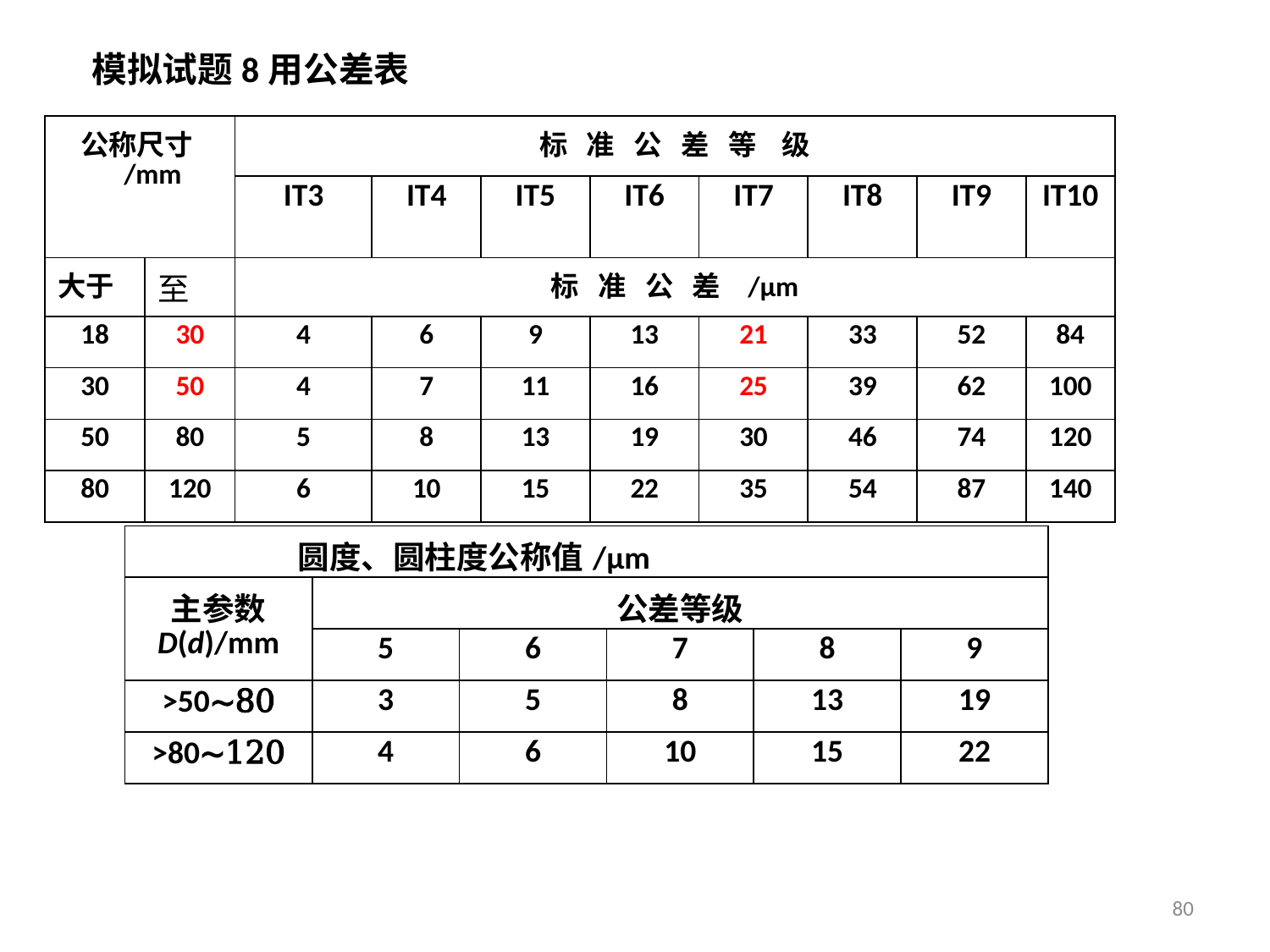

模拟试题8用公差表
| 公称尺寸 /mm |  | 标 准 公 差 等 级 |  |  |  |  |  |  |  |
| --- | --- | --- | --- | --- | --- | --- | --- | --- | --- |
|  |  | IT3 | IT4 | IT5 | IT6 | IT7 | IT8 | IT9 | IT10 |
| 大于 | 至 | 标 准 公 差 /μm |  |  |  |  |  |  |  |
| 18 | 30 | 4 | 6 | 9 | 13 | 21 | 33 | 52 | 84 |
| 30 | 50 | 4 | 7 | 11 | 16 | 25 | 39 | 62 | 100 |
| 50 | 80 | 5 | 8 | 13 | 19 | 30 | 46 | 74 | 120 |
| 80 | 120 | 6 | 10 | 15 | 22 | 35 | 54 | 87 | 140 |
| 圆度、圆柱度公称值/μm |  |  |  |  |  |
| --- | --- | --- | --- | --- | --- |
| 主参数 D(d)/mm | 公差等级 |  |  |  |  |
|  | 5 | 6 | 7 | 8 | 9 |
| >50∼80 | 3 | 5 | 8 | 13 | 19 |
| >80∼120 | 4 | 6 | 10 | 15 | 22 |
80